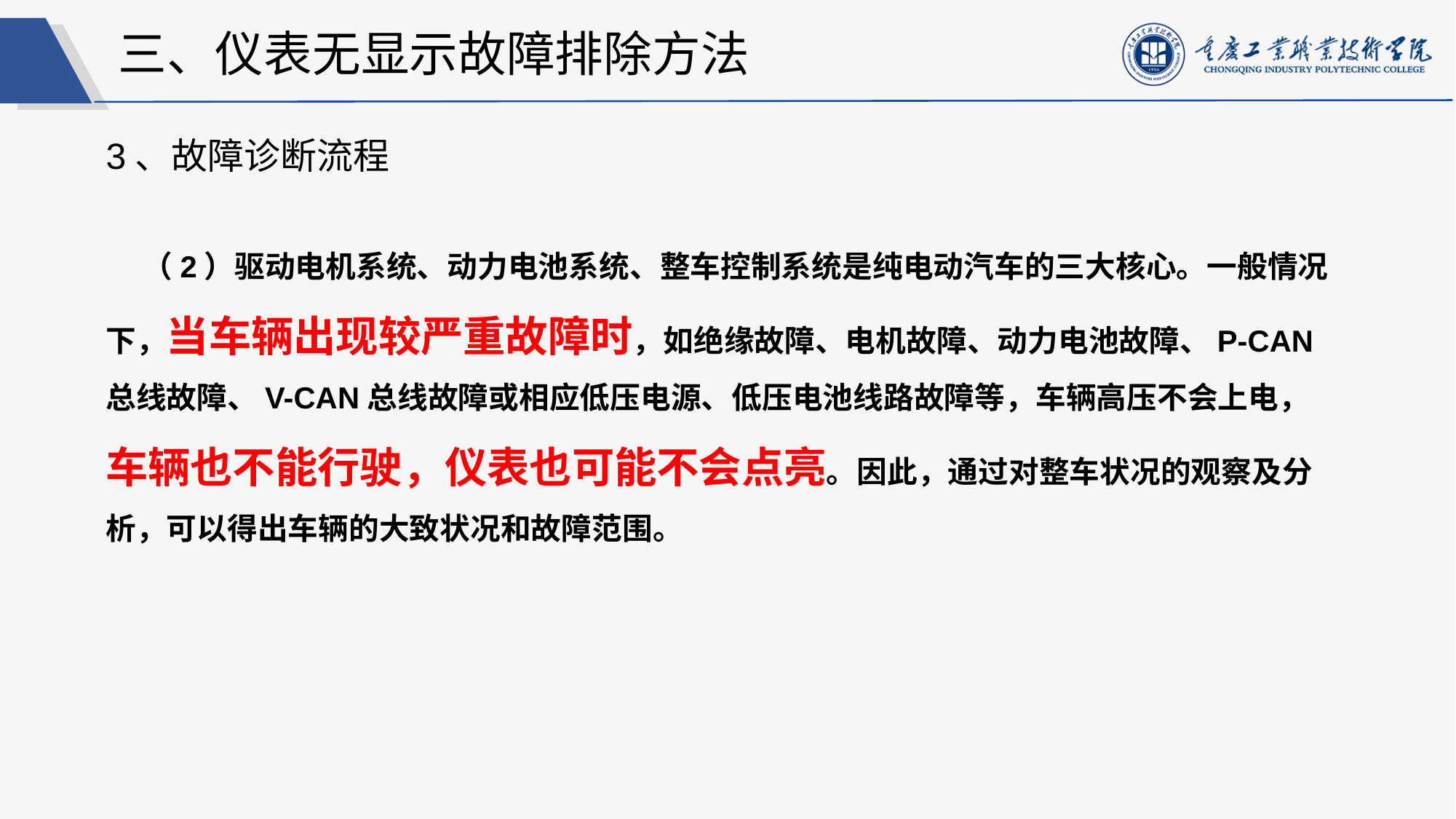

三、仪表无显示故障排除方法
3、故障诊断流程
（2）驱动电机系统、动力电池系统、整车控制系统是纯电动汽车的三大核心。一般情况下，当车辆出现较严重故障时，如绝缘故障、电机故障、动力电池故障、P-CAN总线故障、V-CAN总线故障或相应低压电源、低压电池线路故障等，车辆高压不会上电，车辆也不能行驶，仪表也可能不会点亮。因此，通过对整车状况的观察及分析，可以得出车辆的大致状况和故障范围。